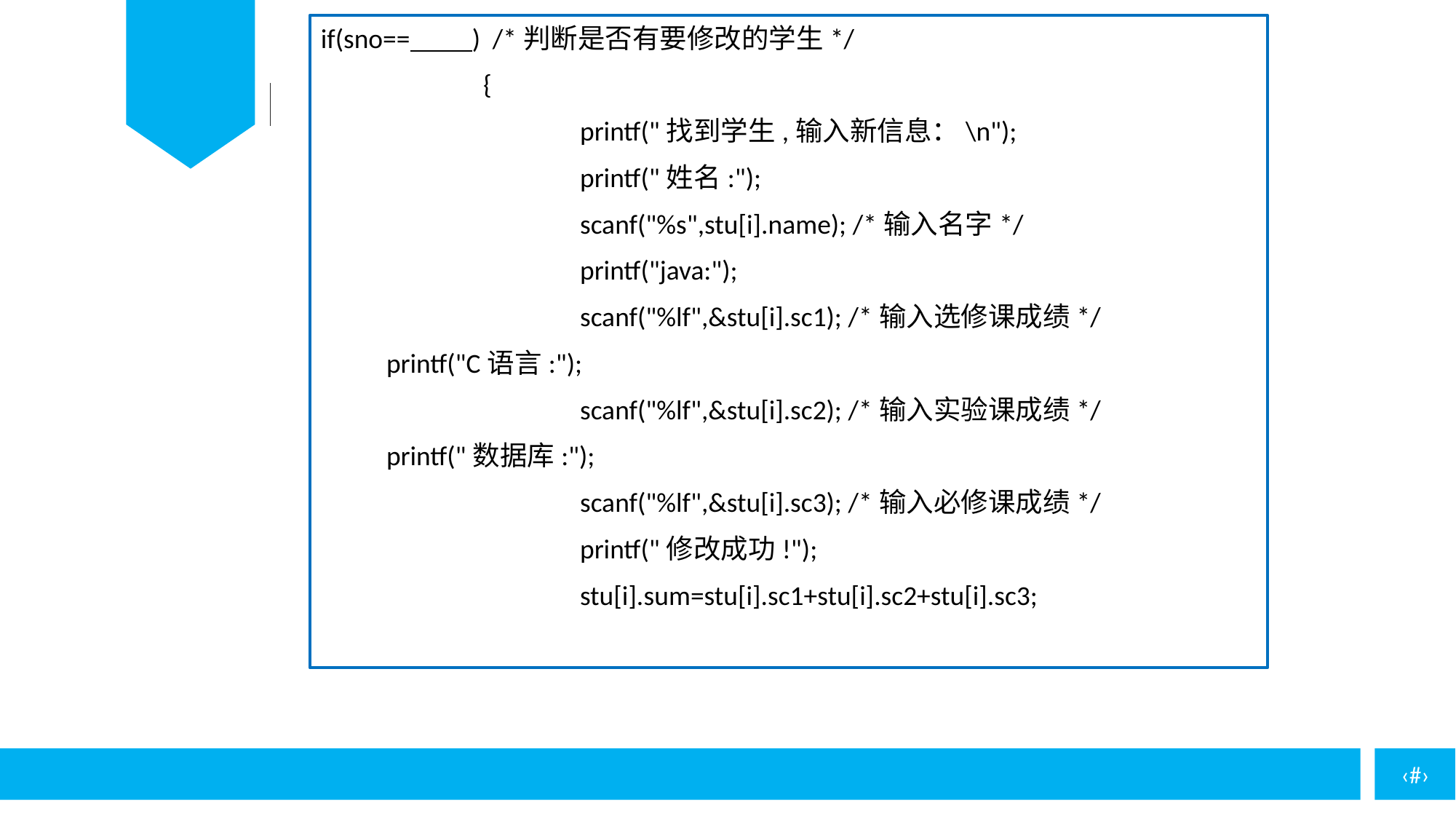

if(sno==          )  /*判断是否有要修改的学生*/
		  {
	  		printf("找到学生,输入新信息：\n");
	  		printf("姓名:");
	  		scanf("%s",stu[i].name); /*输入名字*/
       	   	printf("java:");
	  		scanf("%lf",&stu[i].sc1); /*输入选修课成绩*/
      	    printf("C语言:");
	  		scanf("%lf",&stu[i].sc2); /*输入实验课成绩*/
      	    printf("数据库:");
	  		scanf("%lf",&stu[i].sc3); /*输入必修课成绩*/
	  		printf("修改成功!");
	  		stu[i].sum=stu[i].sc1+stu[i].sc2+stu[i].sc3;